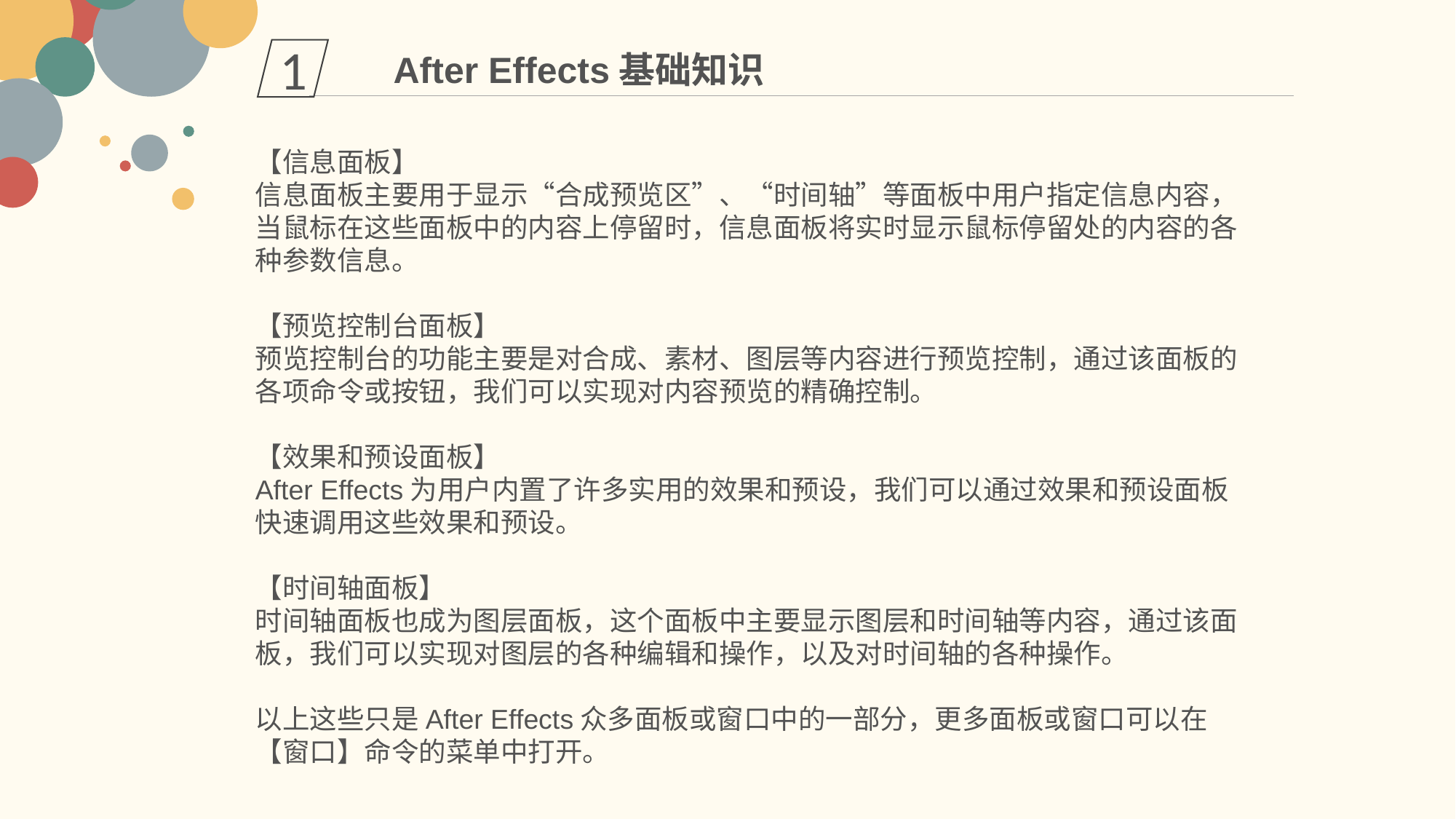

1
After Effects基础知识
【信息面板】
信息面板主要用于显示“合成预览区”、“时间轴”等面板中用户指定信息内容，当鼠标在这些面板中的内容上停留时，信息面板将实时显示鼠标停留处的内容的各种参数信息。

【预览控制台面板】
预览控制台的功能主要是对合成、素材、图层等内容进行预览控制，通过该面板的各项命令或按钮，我们可以实现对内容预览的精确控制。

【效果和预设面板】
After Effects为用户内置了许多实用的效果和预设，我们可以通过效果和预设面板快速调用这些效果和预设。

【时间轴面板】
时间轴面板也成为图层面板，这个面板中主要显示图层和时间轴等内容，通过该面板，我们可以实现对图层的各种编辑和操作，以及对时间轴的各种操作。

以上这些只是After Effects众多面板或窗口中的一部分，更多面板或窗口可以在【窗口】命令的菜单中打开。